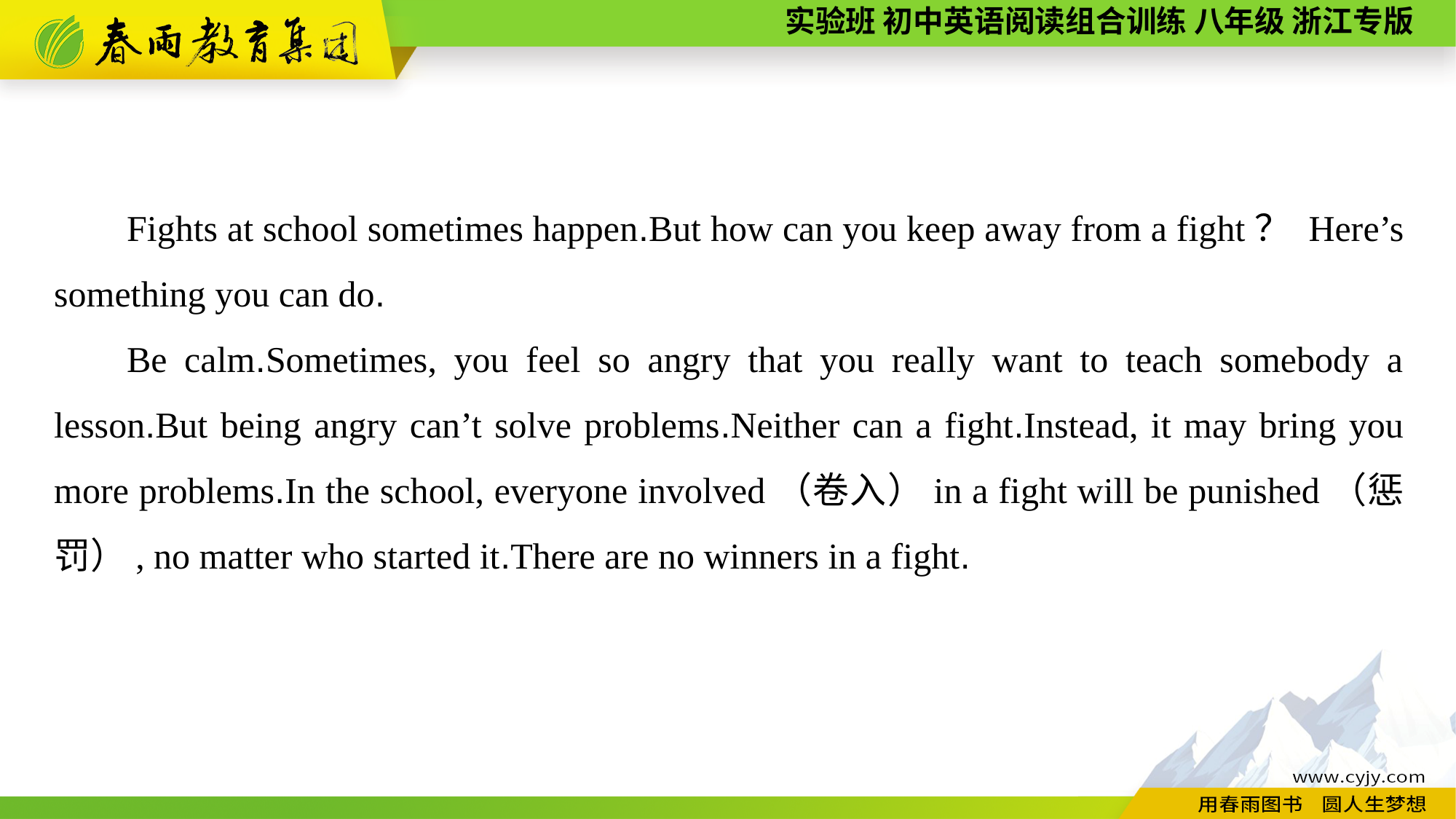

Fights at school sometimes happen.But how can you keep away from a fight？ Here’s something you can do.
Be calm.Sometimes, you feel so angry that you really want to teach somebody a lesson.But being angry can’t solve problems.Neither can a fight.Instead, it may bring you more problems.In the school, everyone involved（卷入）in a fight will be punished（惩罚）, no matter who started it.There are no winners in a fight.